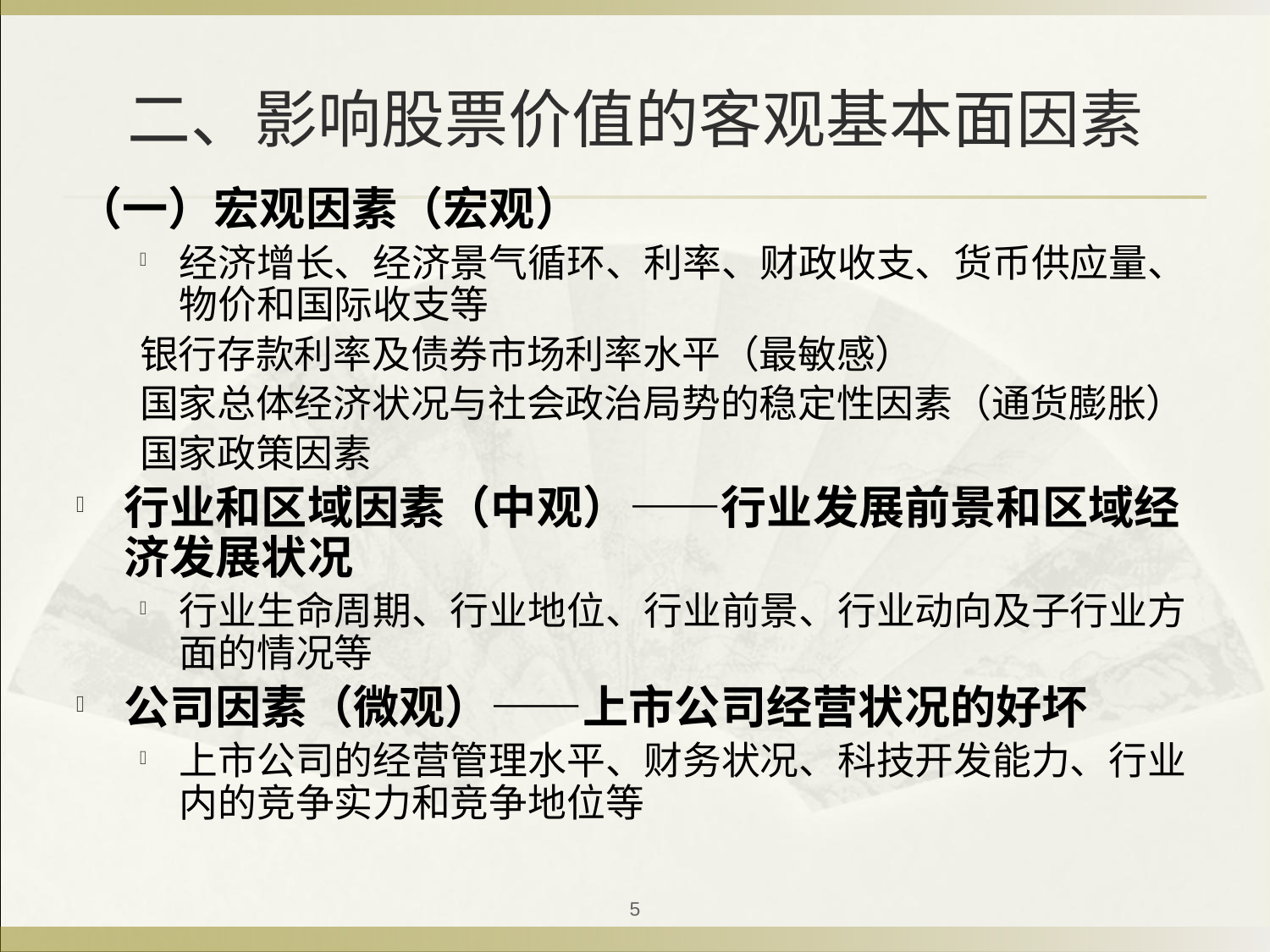

# 二、影响股票价值的客观基本面因素
（一）宏观因素（宏观）
经济增长、经济景气循环、利率、财政收支、货币供应量、物价和国际收支等
银行存款利率及债券市场利率水平（最敏感）
国家总体经济状况与社会政治局势的稳定性因素（通货膨胀）
国家政策因素
行业和区域因素（中观）——行业发展前景和区域经济发展状况
行业生命周期、行业地位、行业前景、行业动向及子行业方面的情况等
公司因素（微观）——上市公司经营状况的好坏
上市公司的经营管理水平、财务状况、科技开发能力、行业内的竞争实力和竞争地位等
5